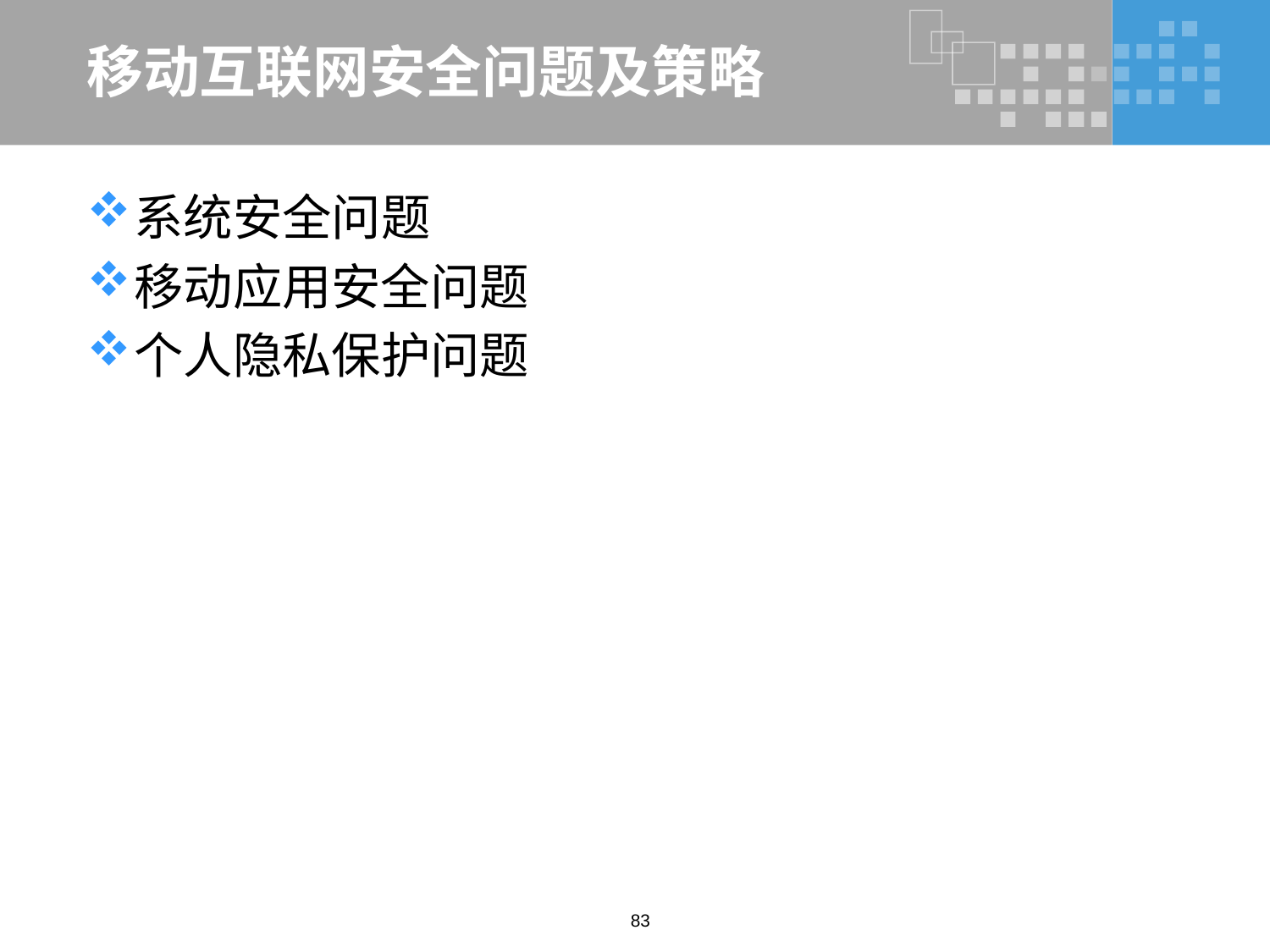

# 移动互联网安全问题及策略
系统安全问题
移动应用安全问题
个人隐私保护问题
83